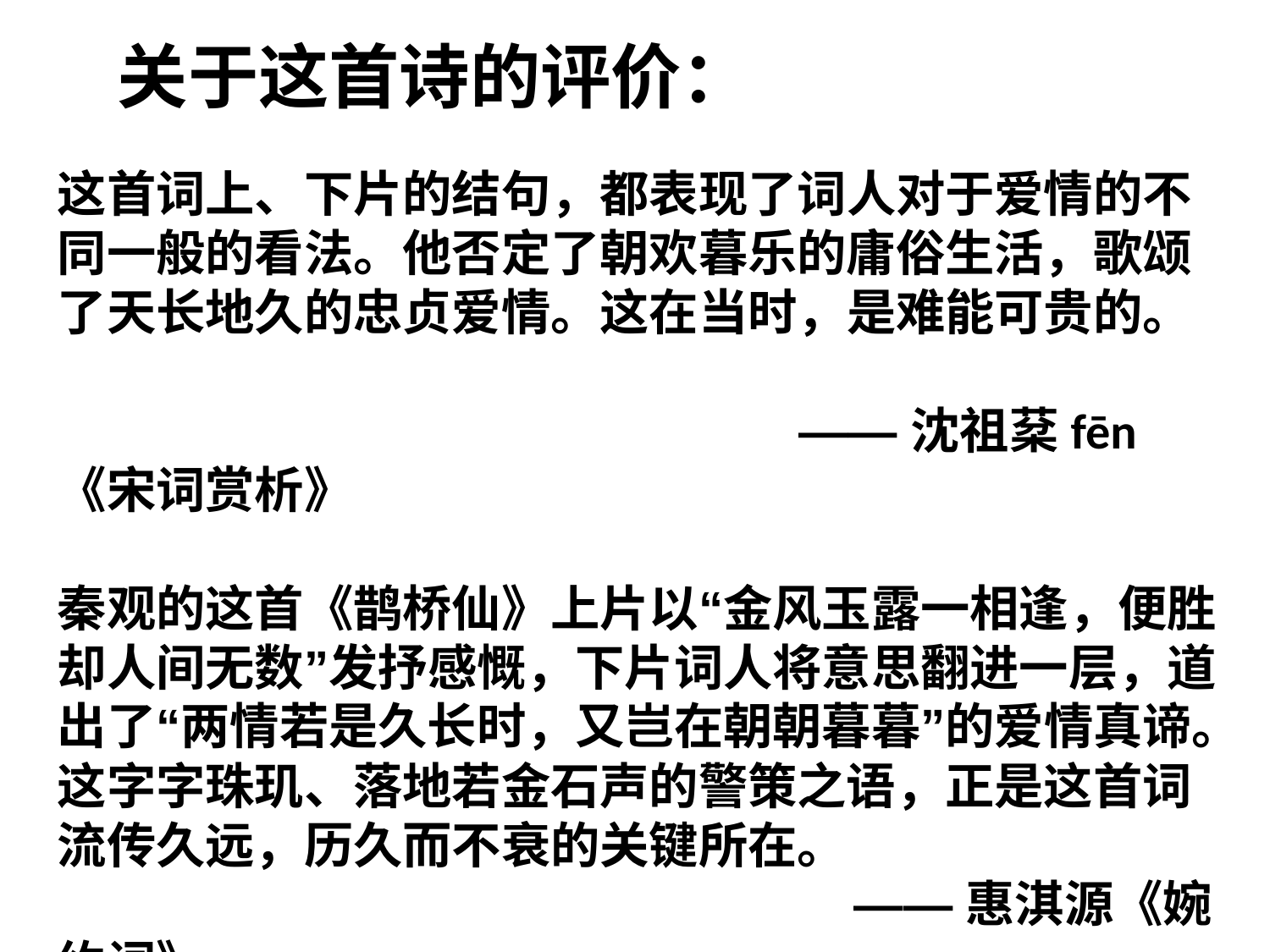

关于这首诗的评价：
这首词上、下片的结句，都表现了词人对于爱情的不同一般的看法。他否定了朝欢暮乐的庸俗生活，歌颂了天长地久的忠贞爱情。这在当时，是难能可贵的。
                                                      ——沈祖棻fēn《宋词赏析》

秦观的这首《鹊桥仙》上片以“金风玉露一相逢，便胜却人间无数”发抒感慨，下片词人将意思翻进一层，道出了“两情若是久长时，又岂在朝朝暮暮”的爱情真谛。这字字珠玑、落地若金石声的警策之语，正是这首词流传久远，历久而不衰的关键所在。
                                                          ——惠淇源《婉约词》